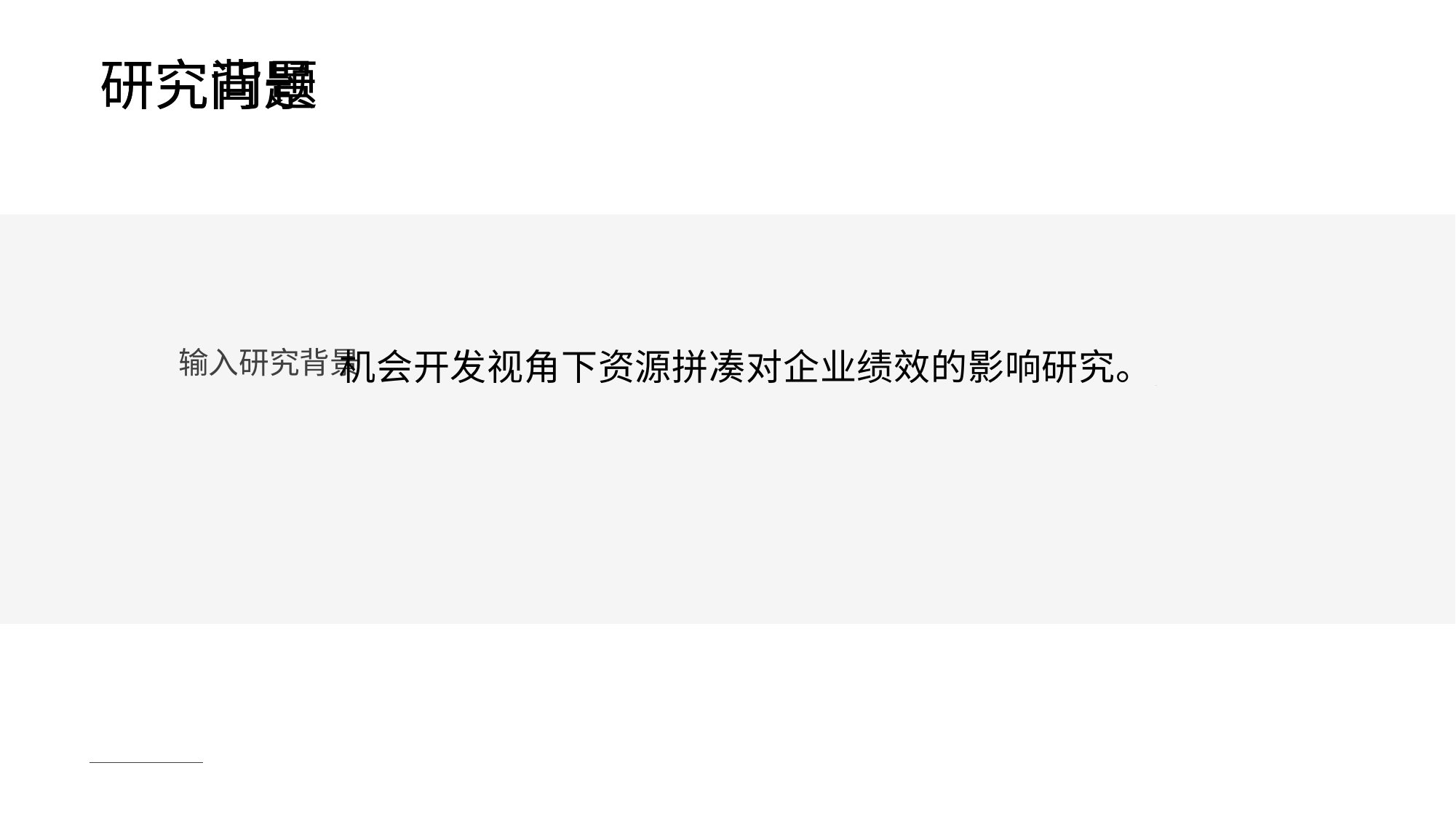

研究问题
研究背景

       输入研究背景
机会开发视角下资源拼凑对企业绩效的影响研究。
拼凑行为广泛存在，但其对企业绩效的影响机制的认识尚不全面;
界定资源与机会两者关系